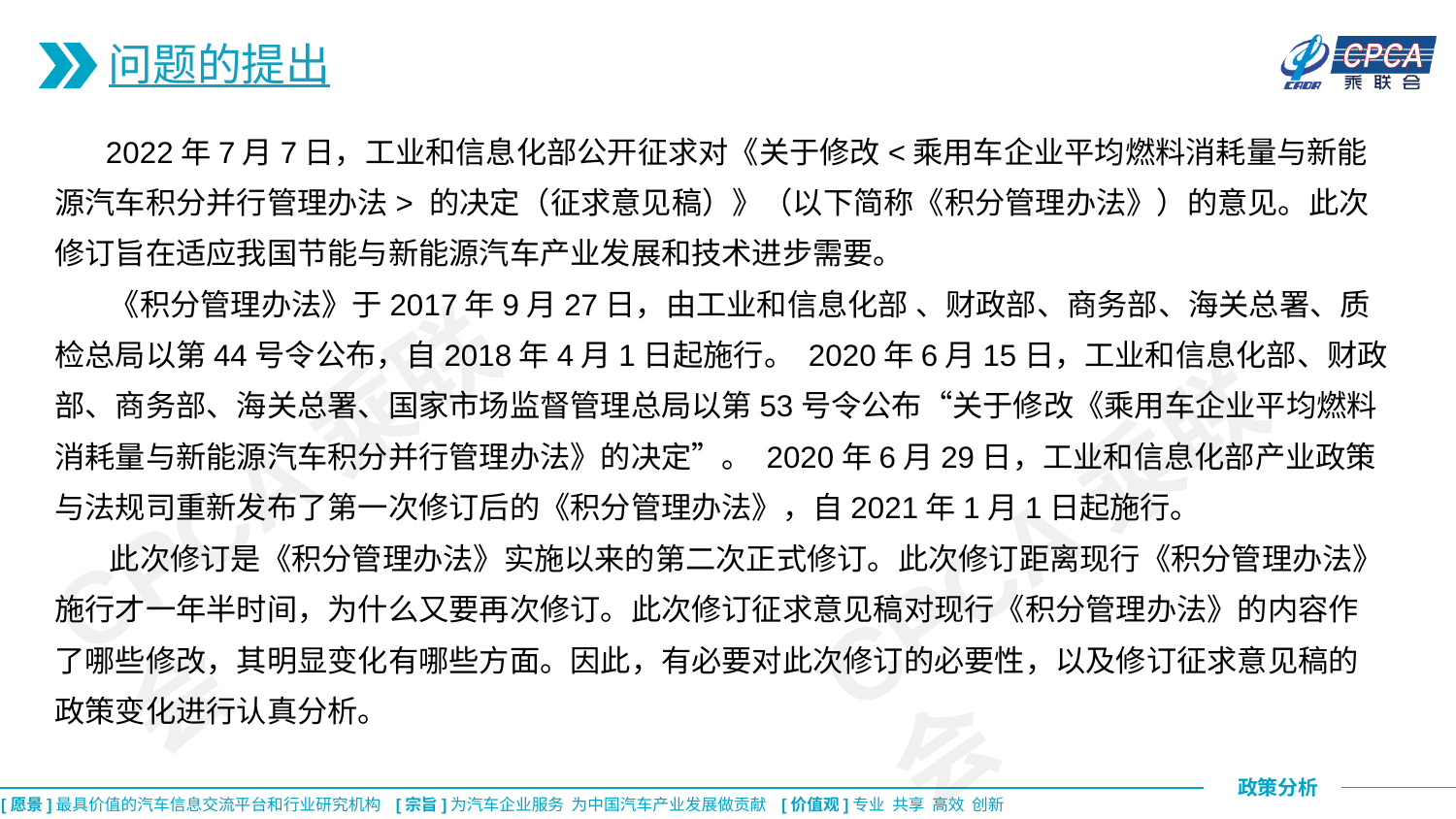

问题的提出
      2022年7月7日，工业和信息化部公开征求对《关于修改<乘用车企业平均燃料消耗量与新能源汽车积分并行管理办法> 的决定（征求意见稿）》（以下简称《积分管理办法》）的意见。此次修订旨在适应我国节能与新能源汽车产业发展和技术进步需要。
       《积分管理办法》于2017年9月27日，由工业和信息化部 、财政部、商务部、海关总署、质检总局以第44号令公布，自2018年4月1日起施行。 2020年6月15日，工业和信息化部、财政部、商务部、海关总署、国家市场监督管理总局以第53号令公布“关于修改《乘用车企业平均燃料消耗量与新能源汽车积分并行管理办法》的决定”。 2020年6月29日，工业和信息化部产业政策与法规司重新发布了第一次修订后的《积分管理办法》，自2021年1月1日起施行。
       此次修订是《积分管理办法》实施以来的第二次正式修订。此次修订距离现行《积分管理办法》施行才一年半时间，为什么又要再次修订。此次修订征求意见稿对现行《积分管理办法》的内容作了哪些修改，其明显变化有哪些方面。因此，有必要对此次修订的必要性，以及修订征求意见稿的政策变化进行认真分析。
CPCA乘联会
CPCA乘联会